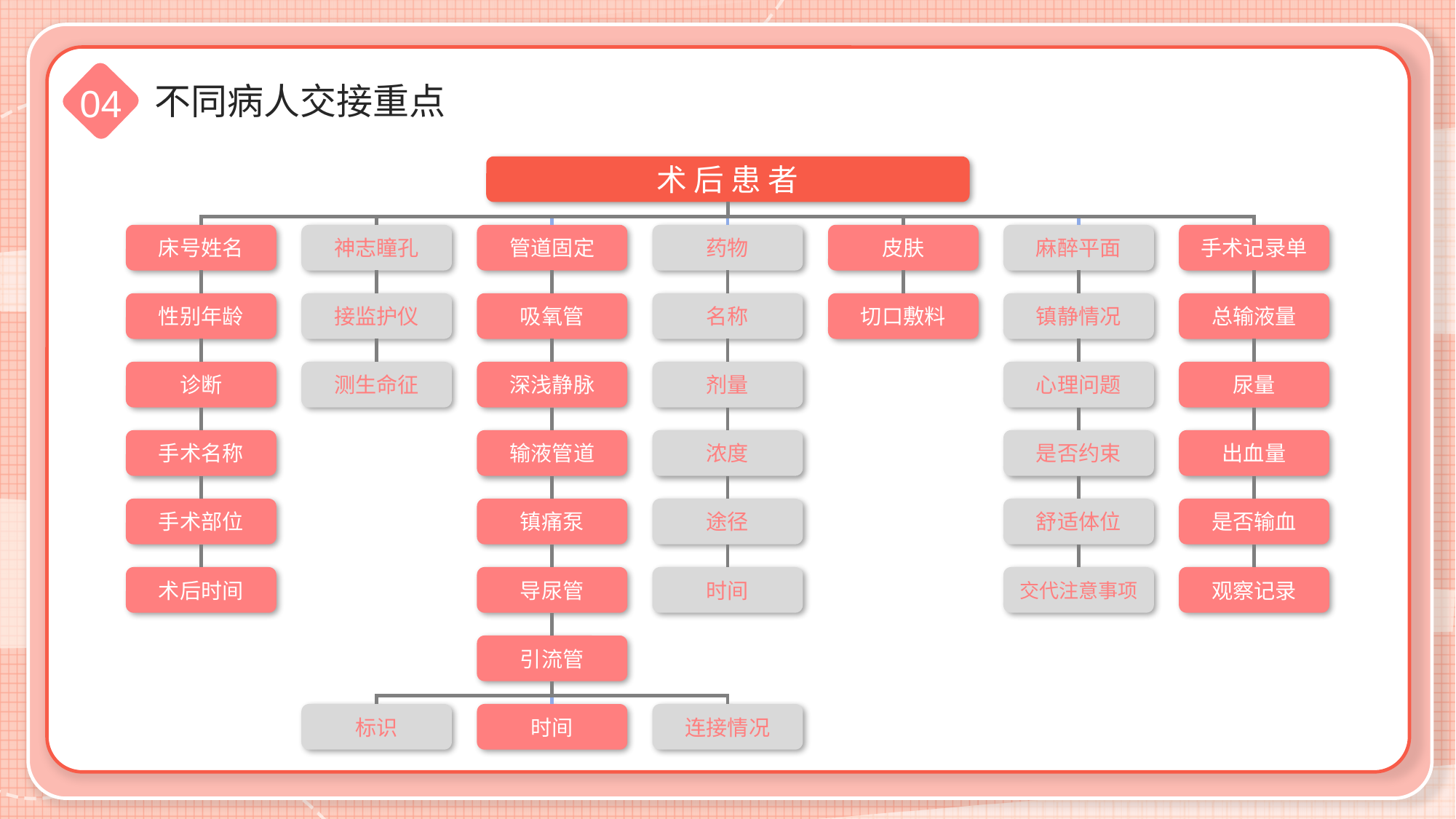

不同病人交接重点
04

术 后 患 者
床号姓名
神志瞳孔
管道固定
药物
皮肤
麻醉平面
手术记录单
性别年龄
接监护仪
吸氧管
名称
切口敷料
镇静情况
总输液量
诊断
测生命征
深浅静脉
剂量
心理问题
尿量
手术名称
输液管道
浓度
是否约束
出血量
手术部位
镇痛泵
途径
舒适体位
是否输血
术后时间
导尿管
时间
交代注意事项
观察记录
引流管
标识
时间
连接情况